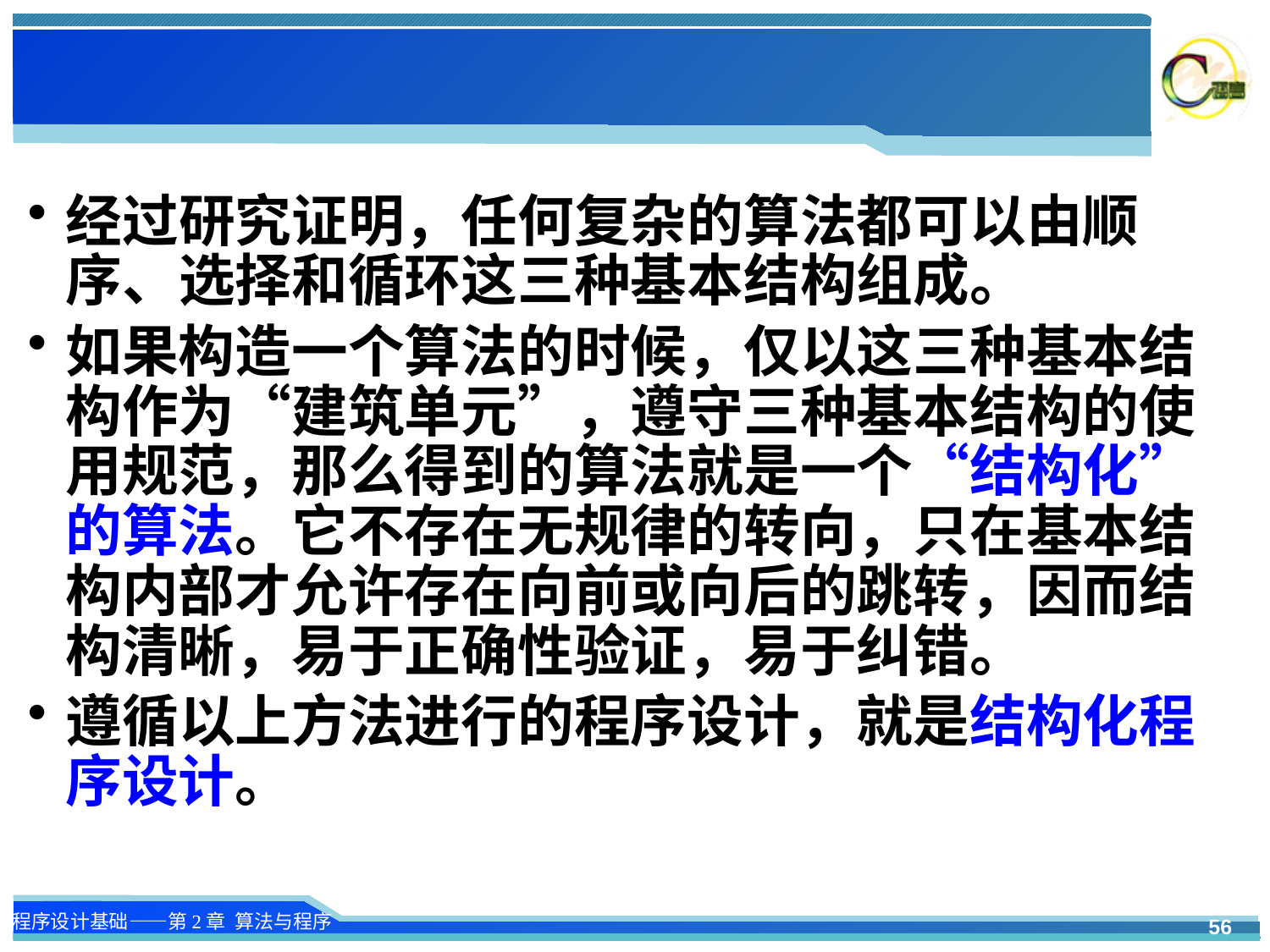

#
经过研究证明，任何复杂的算法都可以由顺序、选择和循环这三种基本结构组成。
如果构造一个算法的时候，仅以这三种基本结构作为“建筑单元”，遵守三种基本结构的使用规范，那么得到的算法就是一个“结构化”的算法。它不存在无规律的转向，只在基本结构内部才允许存在向前或向后的跳转，因而结构清晰，易于正确性验证，易于纠错。
遵循以上方法进行的程序设计，就是结构化程序设计。
56